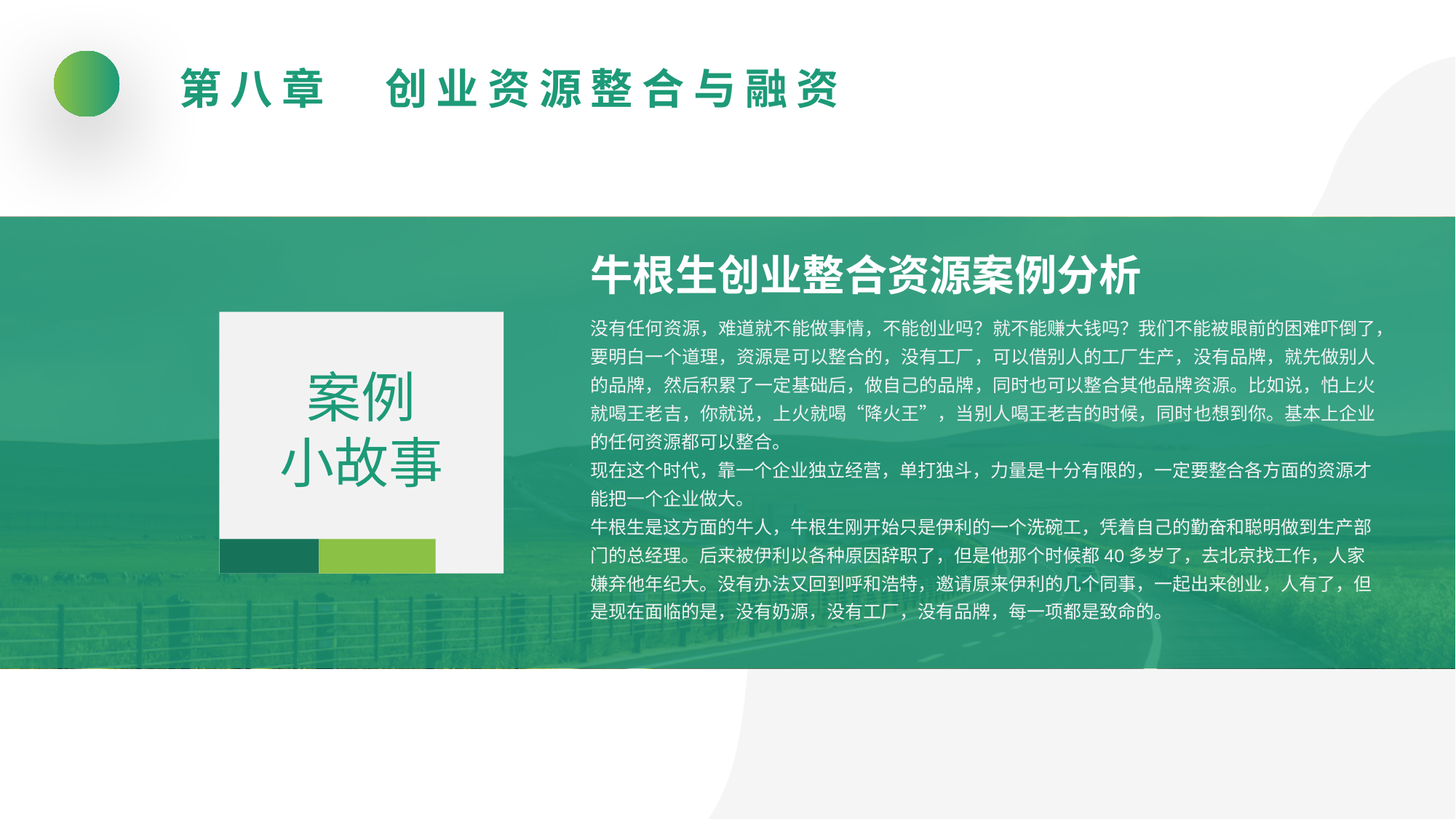

第八章　创业资源整合与融资

牛根生创业整合资源案例分析
没有任何资源，难道就不能做事情，不能创业吗？就不能赚大钱吗？我们不能被眼前的困难吓倒了，要明白一个道理，资源是可以整合的，没有工厂，可以借别人的工厂生产，没有品牌，就先做别人的品牌，然后积累了一定基础后，做自己的品牌，同时也可以整合其他品牌资源。比如说，怕上火就喝王老吉，你就说，上火就喝“降火王”，当别人喝王老吉的时候，同时也想到你。基本上企业的任何资源都可以整合。
现在这个时代，靠一个企业独立经营，单打独斗，力量是十分有限的，一定要整合各方面的资源才能把一个企业做大。
牛根生是这方面的牛人，牛根生刚开始只是伊利的一个洗碗工，凭着自己的勤奋和聪明做到生产部门的总经理。后来被伊利以各种原因辞职了，但是他那个时候都40多岁了，去北京找工作，人家嫌弃他年纪大。没有办法又回到呼和浩特，邀请原来伊利的几个同事，一起出来创业，人有了，但是现在面临的是，没有奶源，没有工厂，没有品牌，每一项都是致命的。

案例
小故事